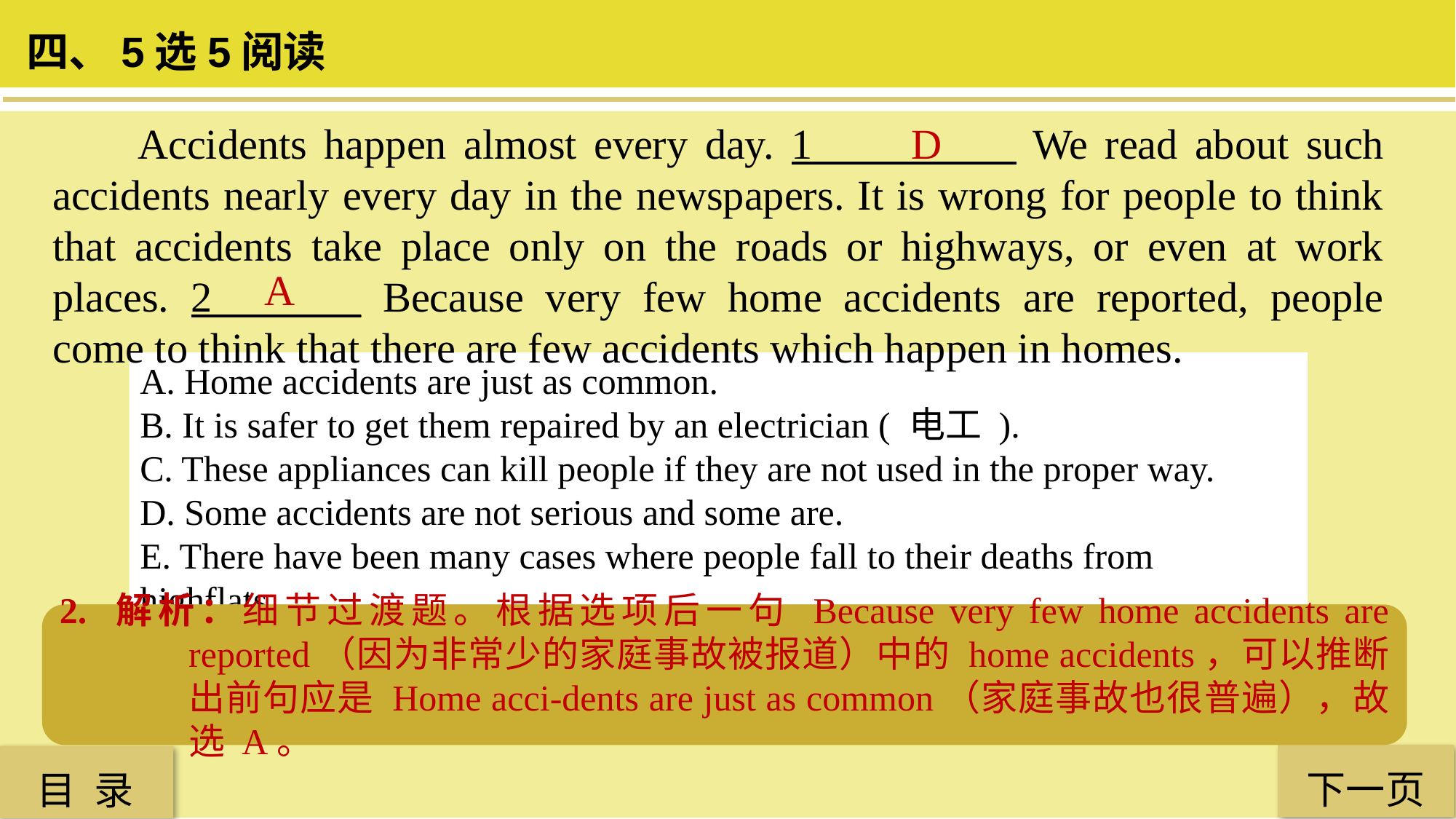

四、5选5阅读
D
     Accidents happen almost every day. 1             We read about such accidents nearly every day in the newspapers. It is wrong for people to think that accidents take place only on the roads or highways, or even at work places. 2_______ Because very few home accidents are reported, people come to think that there are few accidents which happen in homes.
A
A. Home accidents are just as common.
B. It is safer to get them repaired by an electrician ( 电工 ).
C. These appliances can kill people if they are not used in the proper way.
D. Some accidents are not serious and some are.
E. There have been many cases where people fall to their deaths from highflats.
1. 解析：文章结构题。根据前句 Accidents happen almost every day（事故几乎每天都在发生），接下来应是 Some accidents are not serious and some are（有些事故并不严重，有些则严重）。故选 D。
2. 解析：细节过渡题。根据选项后一句 Because very few home accidents are reported（因为非常少的家庭事故被报道）中的 home accidents，可以推断出前句应是 Home acci-dents are just as common（家庭事故也很普遍），故选 A。